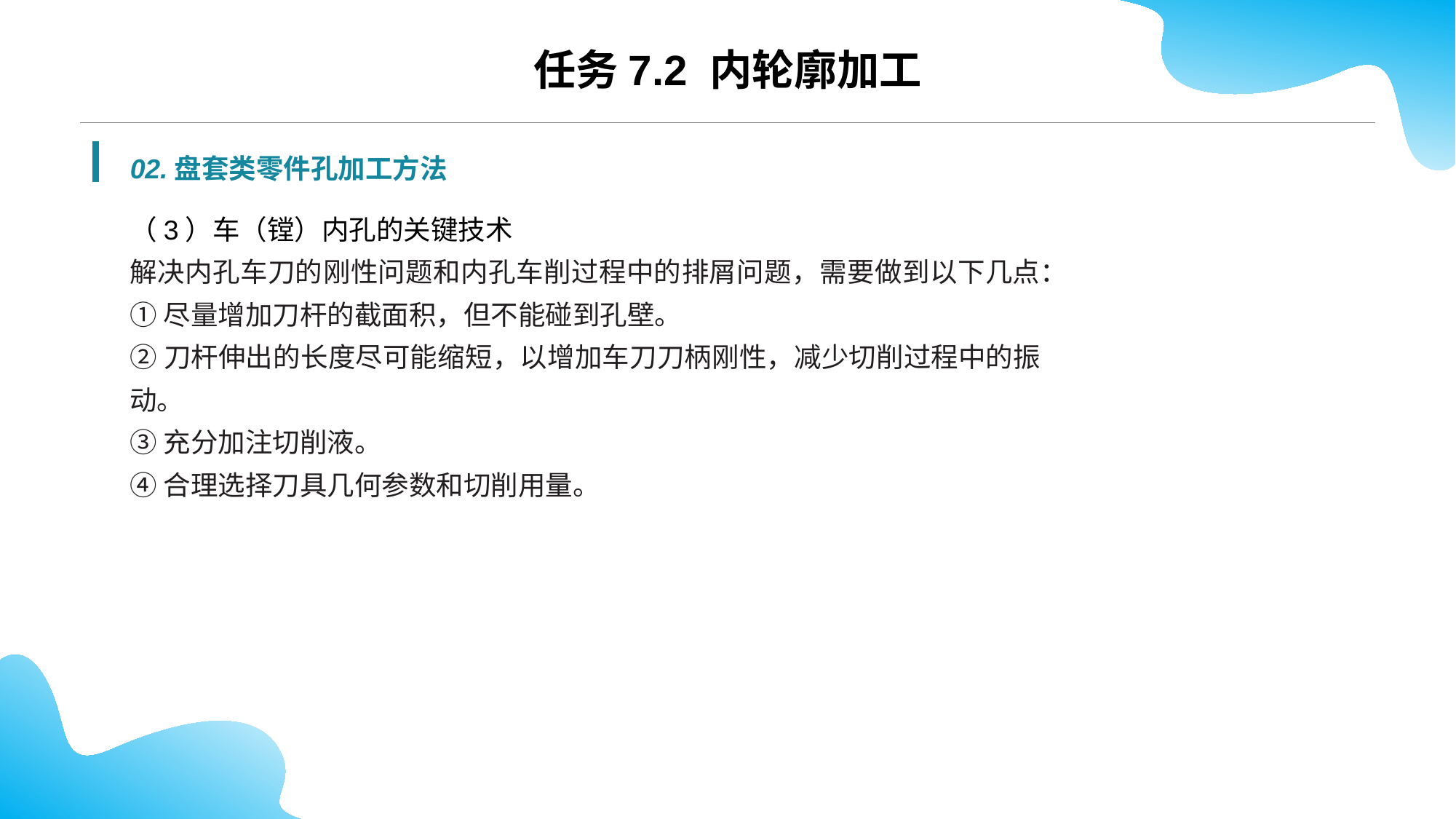

任务7.2 内轮廓加工
02.盘套类零件孔加工方法
（3）车（镗）内孔的关键技术
解决内孔车刀的刚性问题和内孔车削过程中的排屑问题，需要做到以下几点：
①尽量增加刀杆的截面积，但不能碰到孔壁。
②刀杆伸出的长度尽可能缩短，以增加车刀刀柄刚性，减少切削过程中的振动。
③充分加注切削液。
④合理选择刀具几何参数和切削用量。